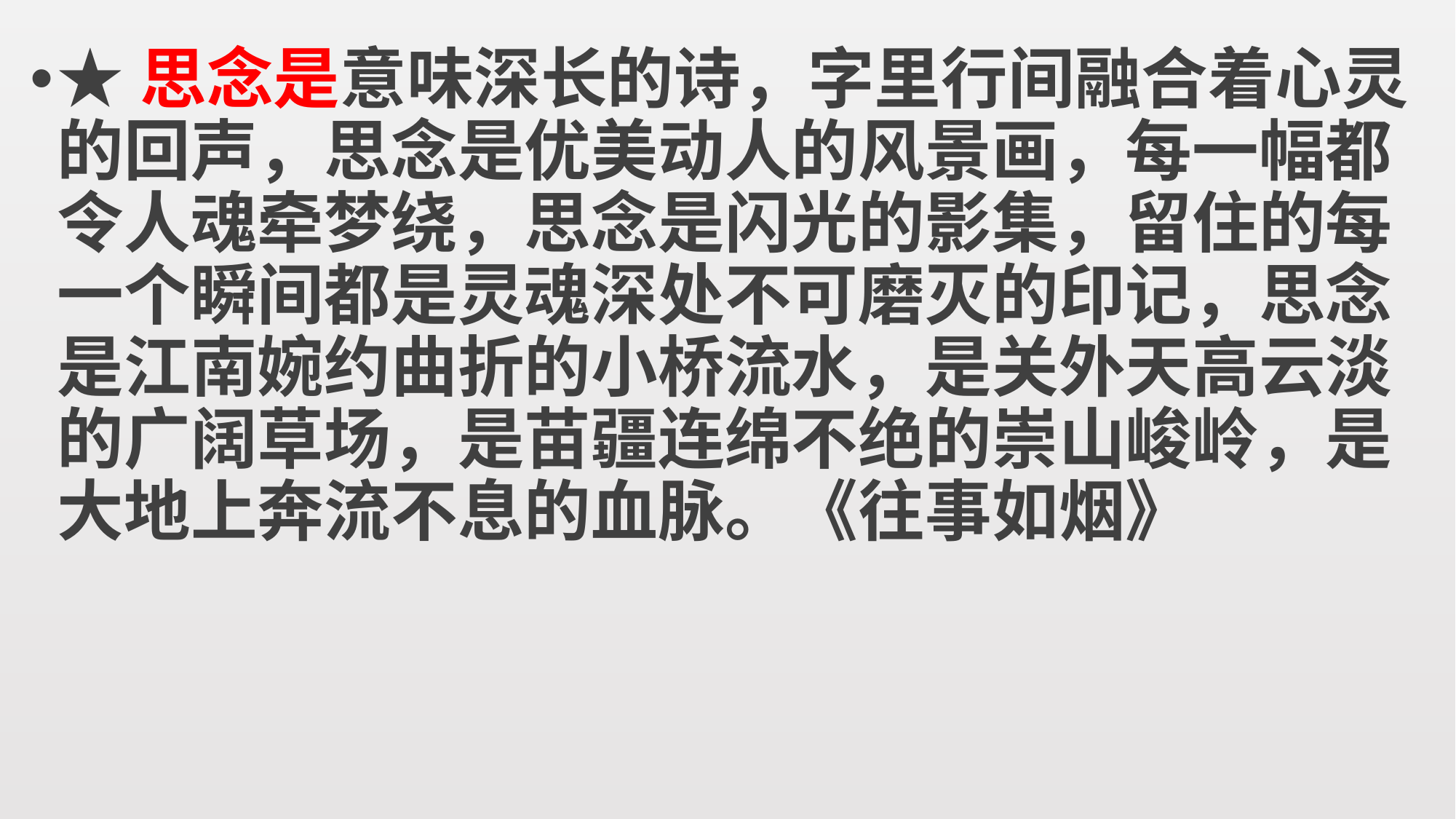

★思念是意味深长的诗，字里行间融合着心灵的回声，思念是优美动人的风景画，每一幅都令人魂牵梦绕，思念是闪光的影集，留住的每一个瞬间都是灵魂深处不可磨灭的印记，思念是江南婉约曲折的小桥流水，是关外天高云淡的广阔草场，是苗疆连绵不绝的崇山峻岭，是大地上奔流不息的血脉。《往事如烟》